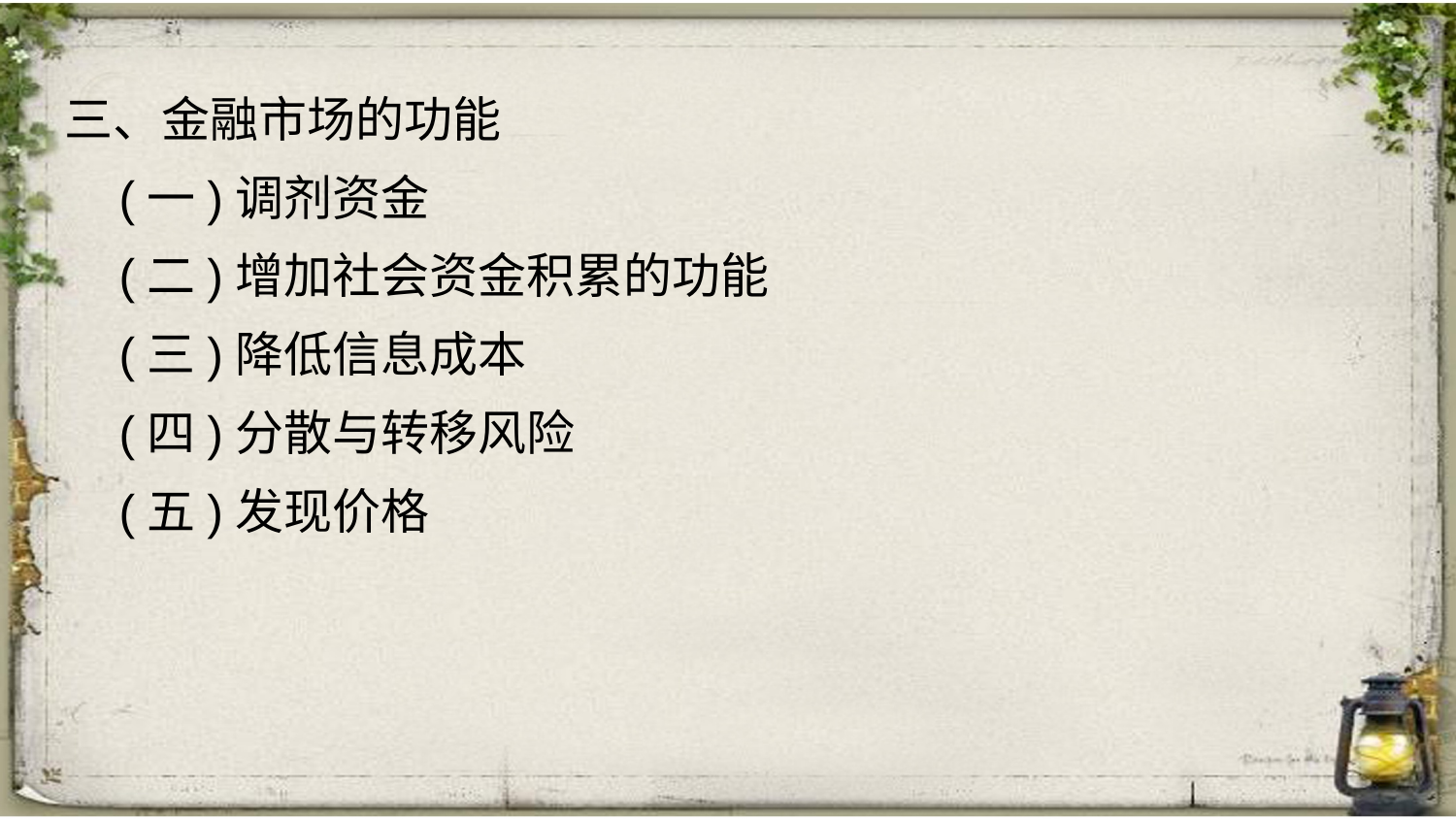

三、金融市场的功能
    (一)调剂资金
    (二)增加社会资金积累的功能
    (三)降低信息成本
    (四)分散与转移风险
    (五)发现价格